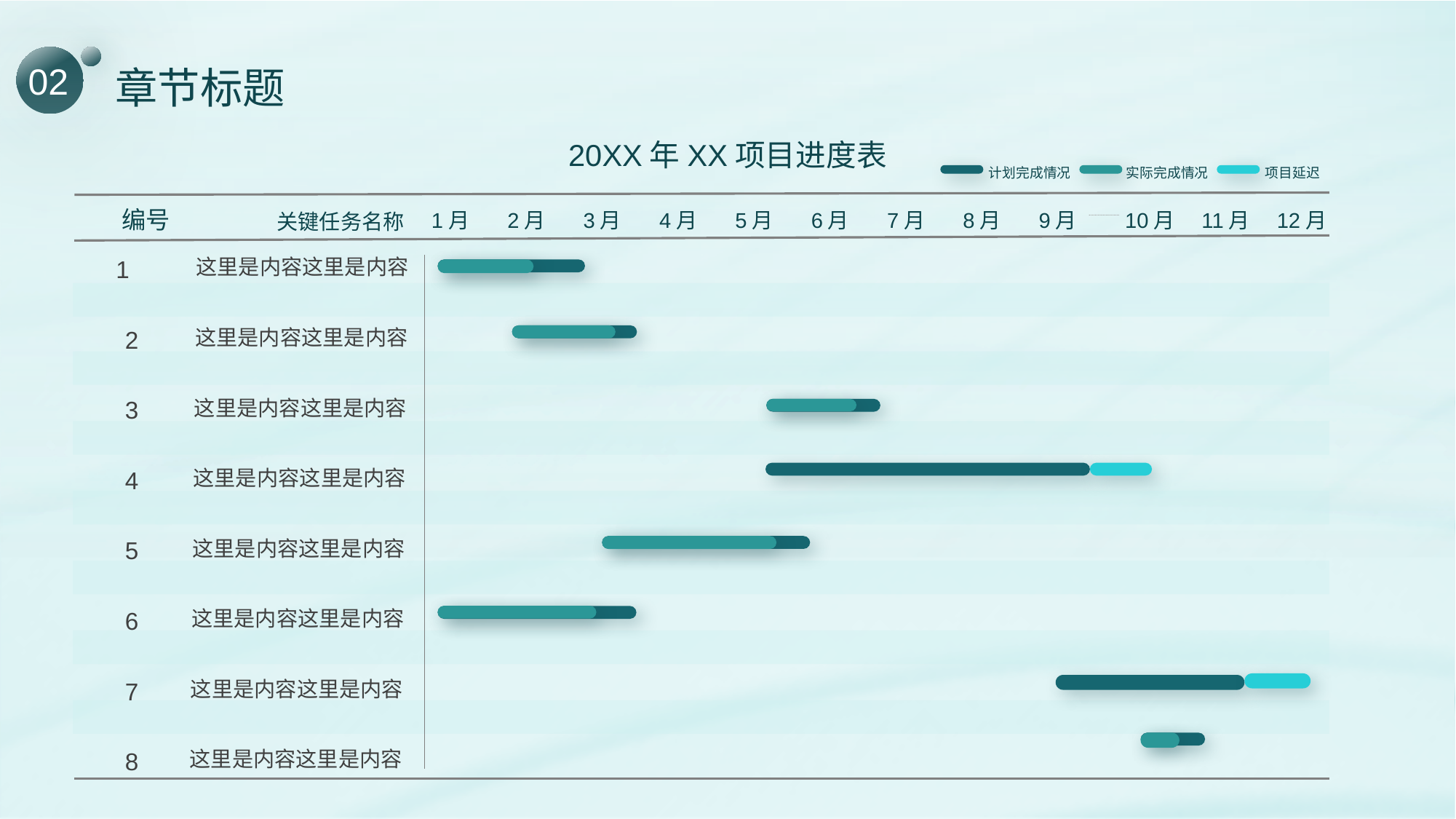

02
# 章节标题
20XX年XX项目进度表
计划完成情况

实际完成情况

项目延迟

编号
1月
2月
3月
4月
5月
6月
7月
8月
9月
10月
11月
12月
关键任务名称
1
2
3
4
5
6
7
8
这里是内容这里是内容

这里是内容这里是内容
这里是内容这里是内容
这里是内容这里是内容
这里是内容这里是内容
这里是内容这里是内容
这里是内容这里是内容
这里是内容这里是内容